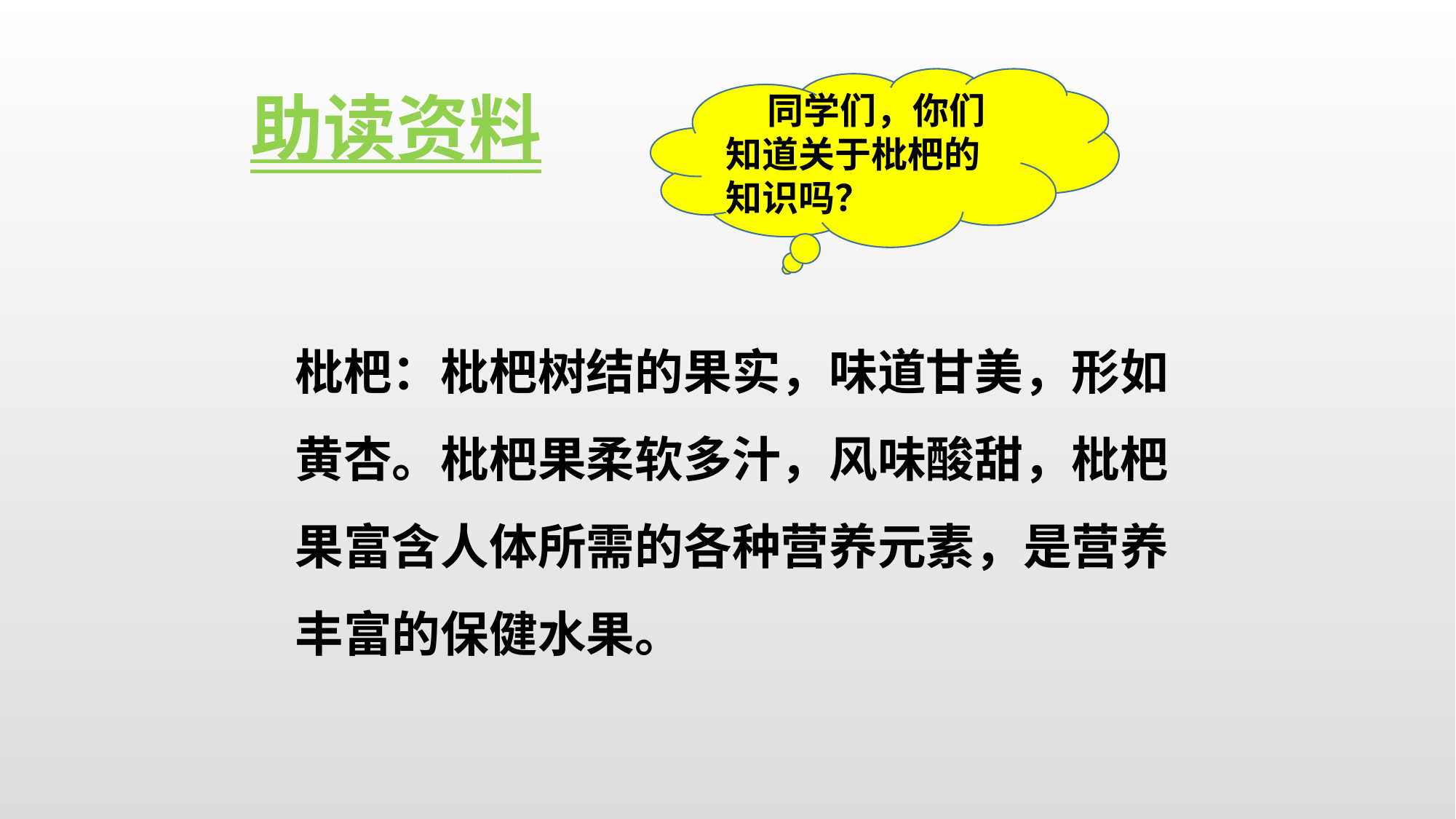

同学们，你们知道关于枇杷的知识吗？
助读资料

枇杷：枇杷树结的果实，味道甘美，形如黄杏。枇杷果柔软多汁，风味酸甜，枇杷果富含人体所需的各种营养元素，是营养丰富的保健水果。